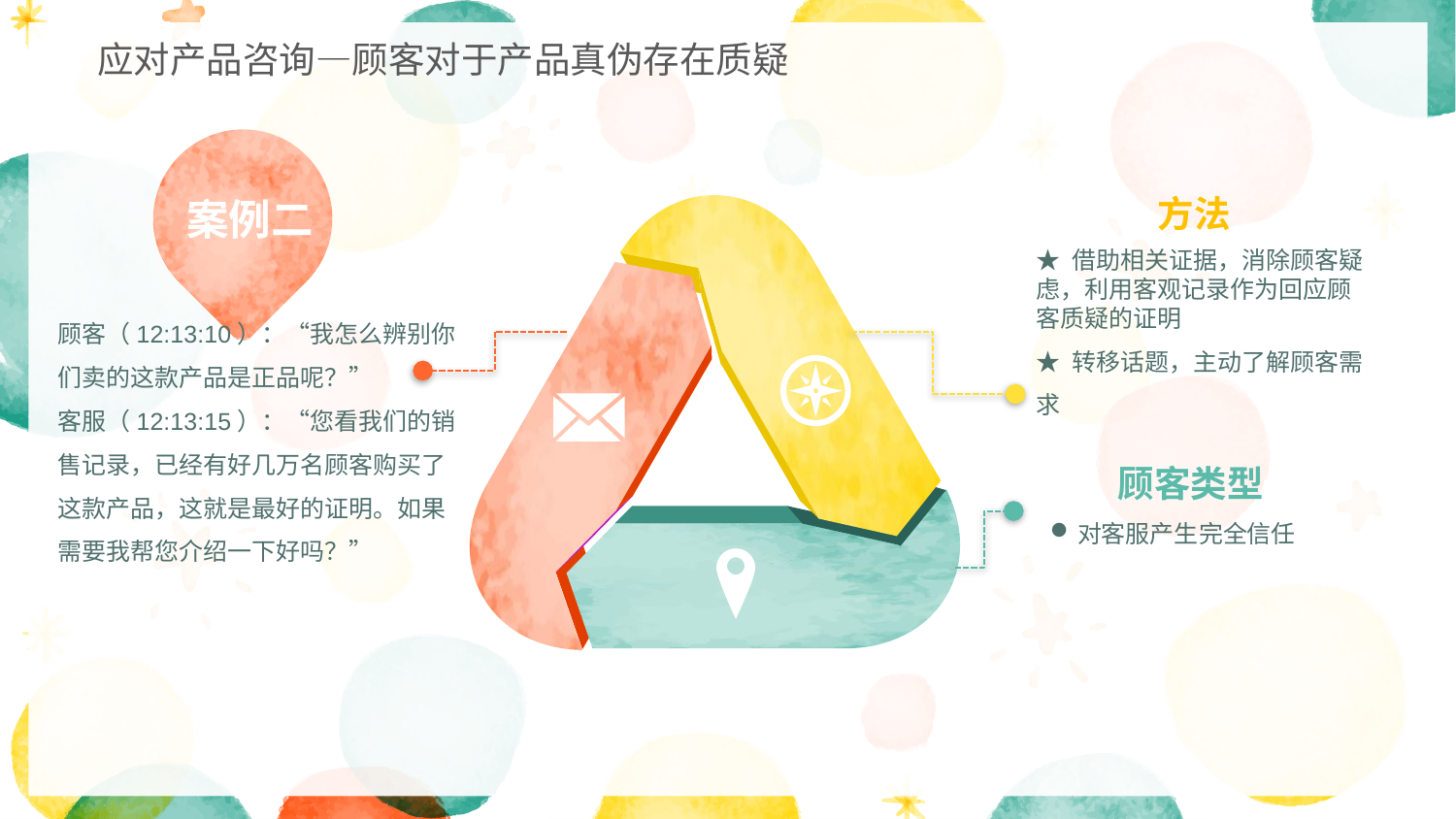

应对产品咨询—顾客对于产品真伪存在质疑

案例二

方法
★ 借助相关证据，消除顾客疑虑，利用客观记录作为回应顾客质疑的证明★ 转移话题，主动了解顾客需求
顾客类型
对客服产生完全信任

顾客（12:13:10）：“我怎么辨别你们卖的这款产品是正品呢？”
客服（12:13:15）：“您看我们的销售记录，已经有好几万名顾客购买了这款产品，这就是最好的证明。如果需要我帮您介绍一下好吗？”